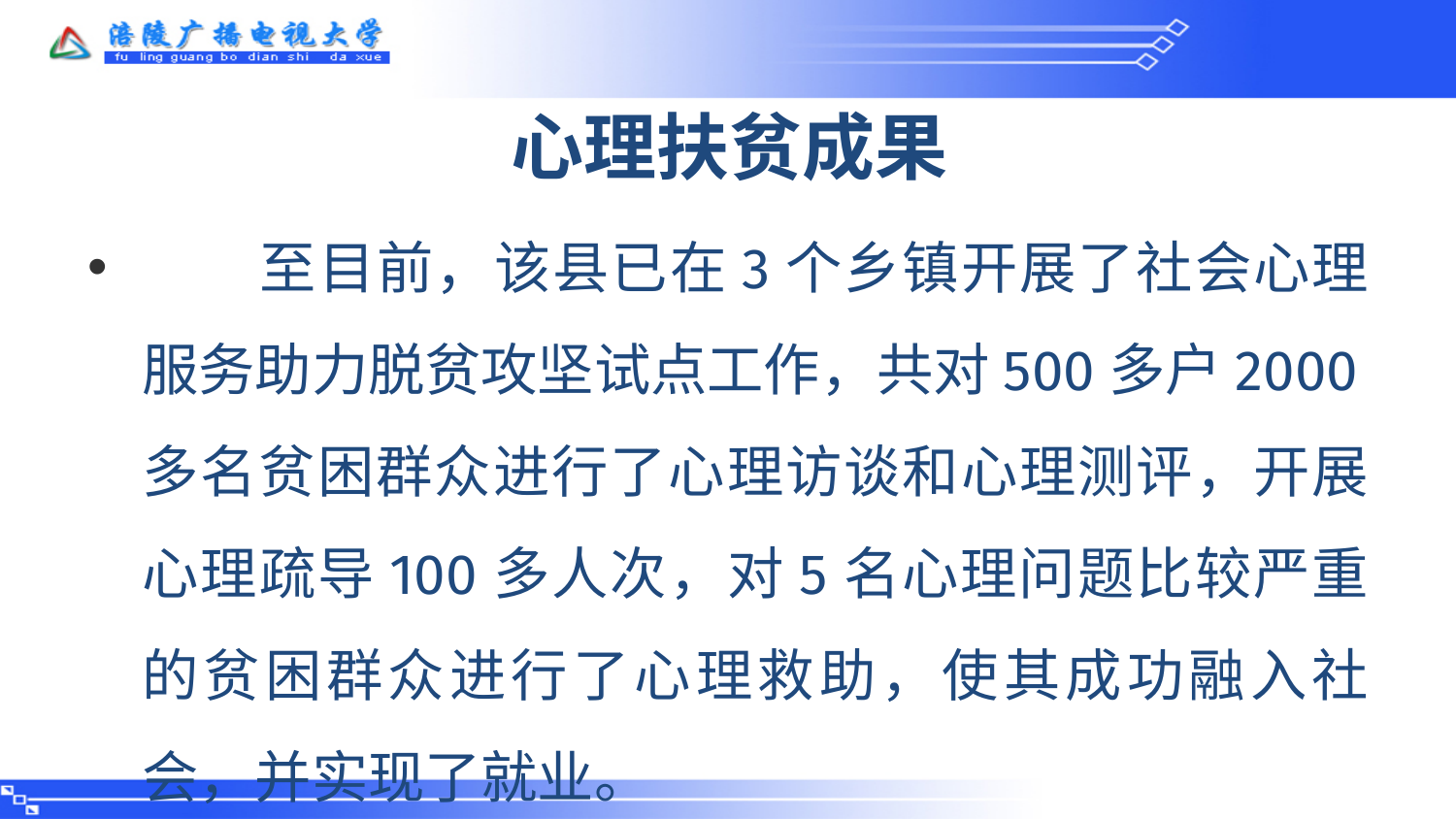

# 心理扶贫成果
       至目前，该县已在3个乡镇开展了社会心理服务助力脱贫攻坚试点工作，共对500多户2000多名贫困群众进行了心理访谈和心理测评，开展心理疏导100多人次，对5名心理问题比较严重的贫困群众进行了心理救助，使其成功融入社会，并实现了就业。